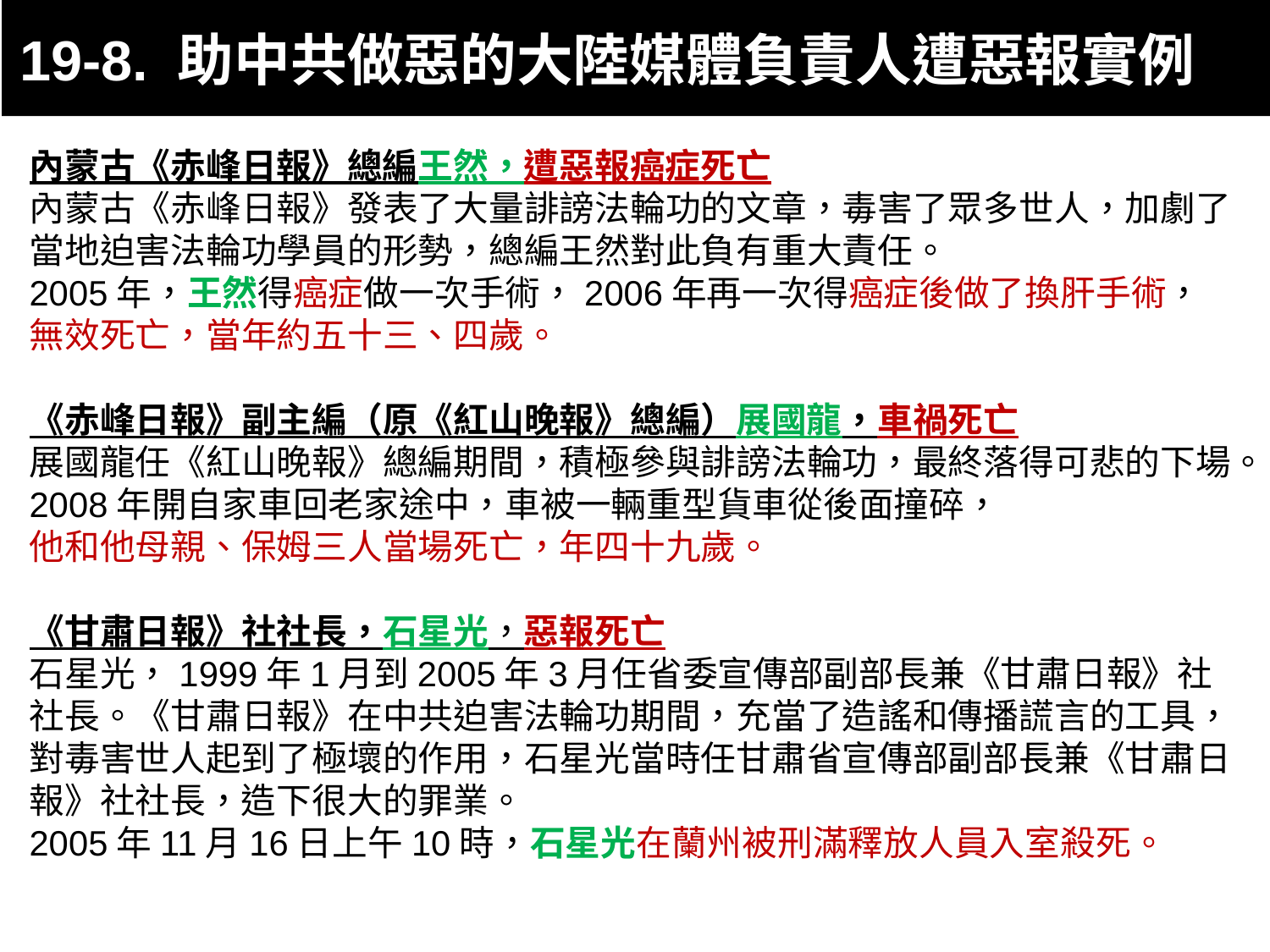

19-8. 助中共做惡的大陸媒體負責人遭惡報實例
內蒙古《赤峰日報》總編王然，遭惡報癌症死亡
內蒙古《赤峰日報》發表了大量誹謗法輪功的文章，毒害了眾多世人，加劇了當地迫害法輪功學員的形勢，總編王然對此負有重大責任。
2005年，王然得癌症做一次手術，2006年再一次得癌症後做了換肝手術，
無效死亡，當年約五十三、四歲。

《赤峰日報》副主編（原《紅山晚報》總編）展國龍，車禍死亡
展國龍任《紅山晚報》總編期間，積極參與誹謗法輪功，最終落得可悲的下場。
2008年開自家車回老家途中，車被一輛重型貨車從後面撞碎，
他和他母親、保姆三人當場死亡，年四十九歲。

《甘肅日報》社社長，石星光，惡報死亡
石星光，1999年1月到2005年3月任省委宣傳部副部長兼《甘肅日報》社社長。《甘肅日報》在中共迫害法輪功期間，充當了造謠和傳播謊言的工具，對毒害世人起到了極壞的作用，石星光當時任甘肅省宣傳部副部長兼《甘肅日報》社社長，造下很大的罪業。
2005年11月16日上午10時，石星光在蘭州被刑滿釋放人員入室殺死。